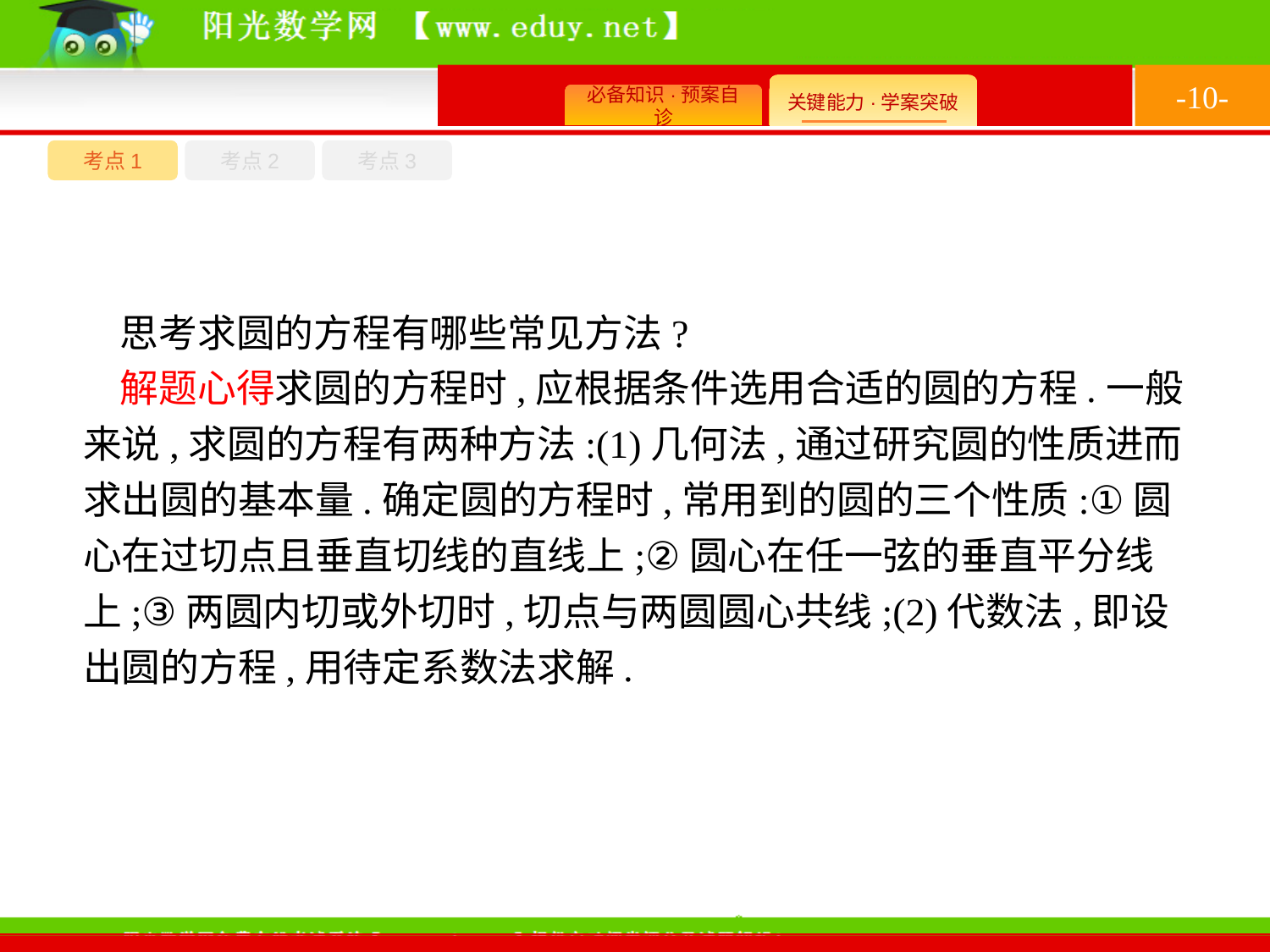

-10-
考点1
考点3
考点2
思考求圆的方程有哪些常见方法?
解题心得求圆的方程时,应根据条件选用合适的圆的方程.一般来说,求圆的方程有两种方法:(1)几何法,通过研究圆的性质进而求出圆的基本量.确定圆的方程时,常用到的圆的三个性质:①圆心在过切点且垂直切线的直线上;②圆心在任一弦的垂直平分线上;③两圆内切或外切时,切点与两圆圆心共线;(2)代数法,即设出圆的方程,用待定系数法求解.